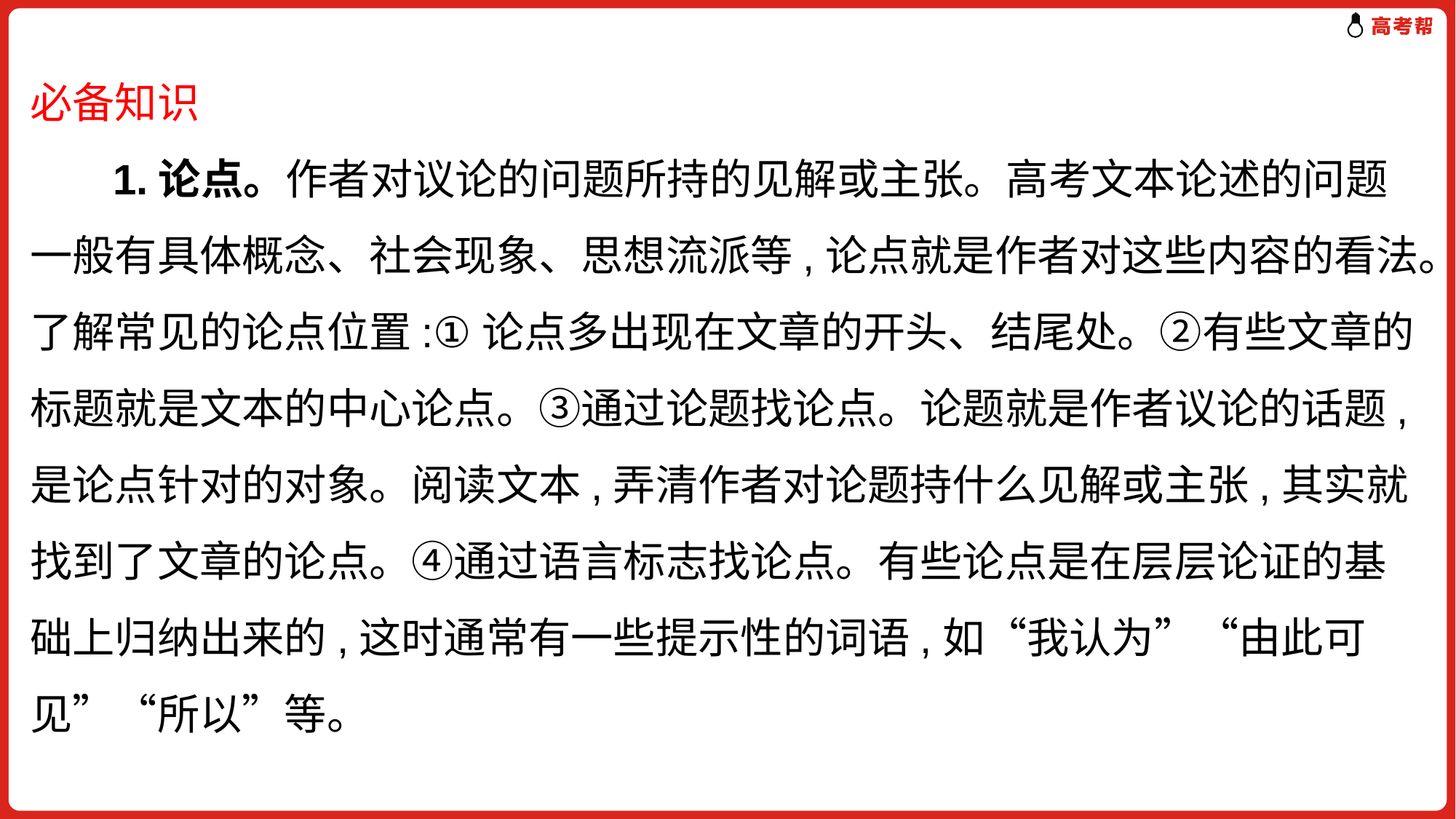

必备知识
       1.论点。作者对议论的问题所持的见解或主张。高考文本论述的问题一般有具体概念、社会现象、思想流派等,论点就是作者对这些内容的看法。
了解常见的论点位置:①论点多出现在文章的开头、结尾处。②有些文章的标题就是文本的中心论点。③通过论题找论点。论题就是作者议论的话题,是论点针对的对象。阅读文本,弄清作者对论题持什么见解或主张,其实就找到了文章的论点。④通过语言标志找论点。有些论点是在层层论证的基础上归纳出来的,这时通常有一些提示性的词语,如“我认为”“由此可见”“所以”等。